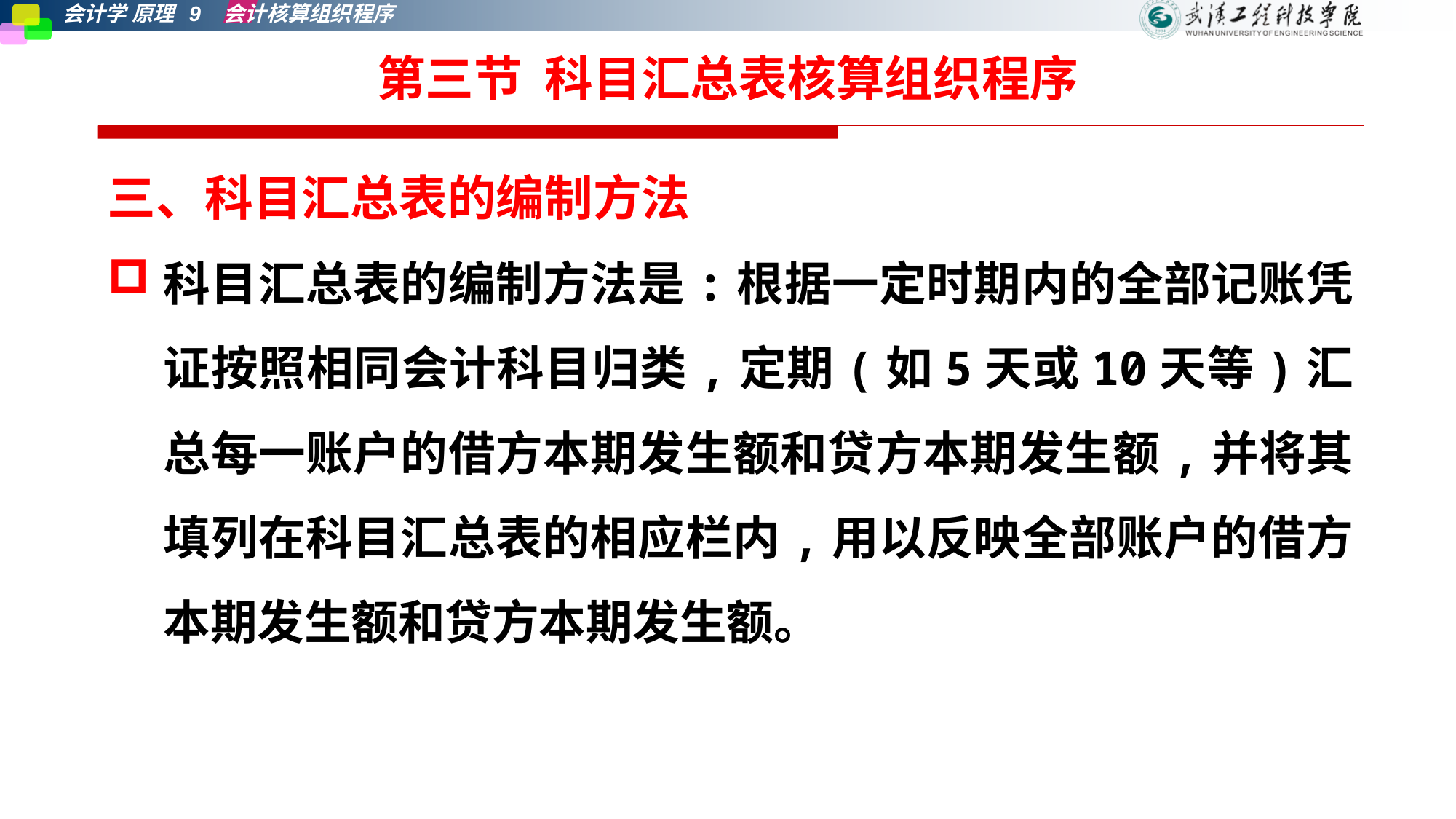

# 第三节  科目汇总表核算组织程序
三、科目汇总表的编制方法
科目汇总表的编制方法是:根据一定时期内的全部记账凭证按照相同会计科目归类,定期(如5天或10天等)汇总每一账户的借方本期发生额和贷方本期发生额,并将其填列在科目汇总表的相应栏内,用以反映全部账户的借方本期发生额和贷方本期发生额。